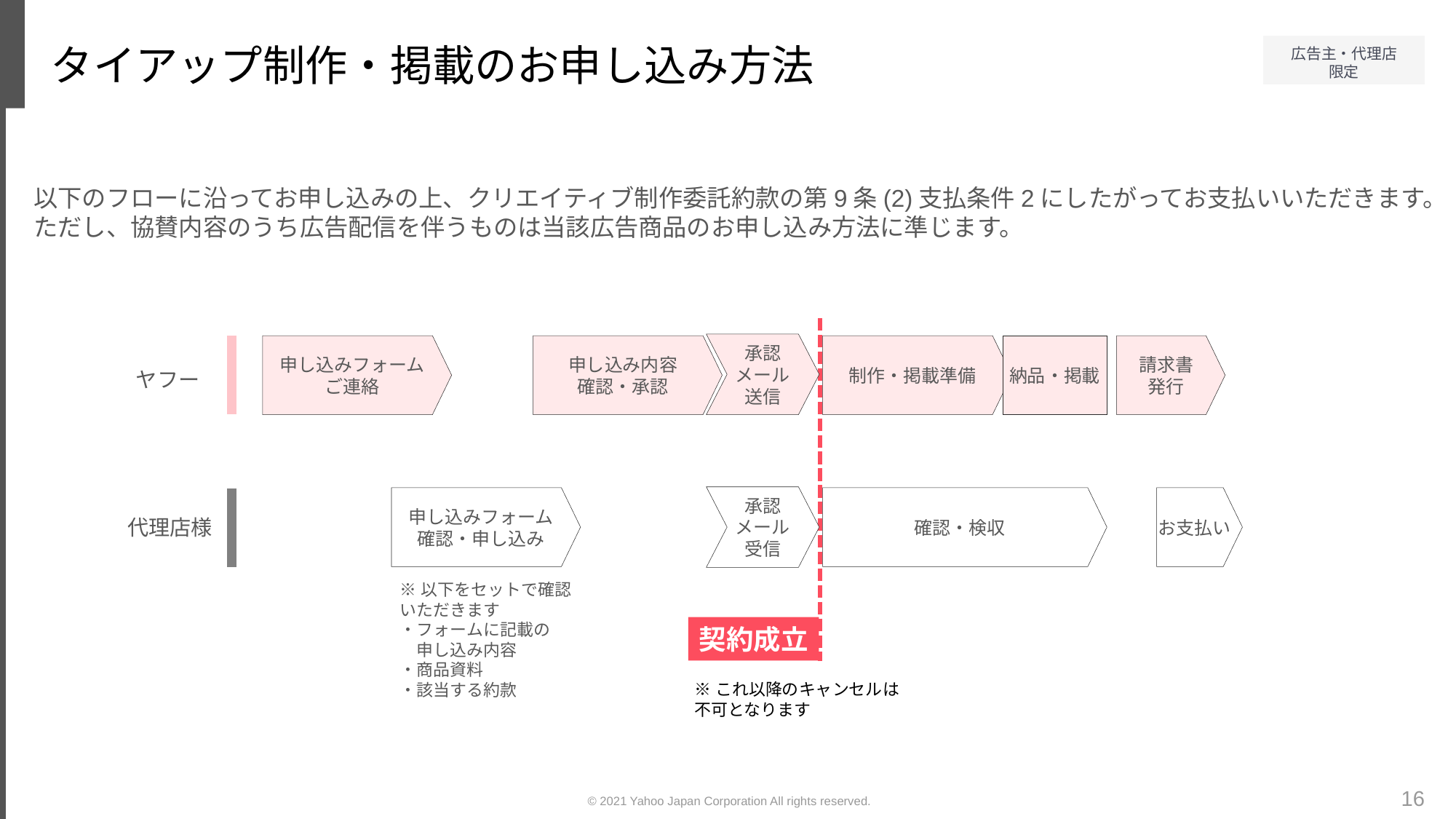

タイアップ制作・掲載のお申し込み方法
以下のフローに沿ってお申し込みの上、クリエイティブ制作委託約款の第9条(2)支払条件2にしたがってお支払いいただきます。
ただし、協賛内容のうち広告配信を伴うものは当該広告商品のお申し込み方法に準じます。
承認メール
送信
申し込みフォーム
ご連絡
申し込み内容
確認・承認
制作・掲載準備
納品・掲載
請求書
発行
ヤフー
承認メール
受信
申し込みフォーム
確認・申し込み
確認・検収
お支払い
代理店様
※以下をセットで確認
いただきます
・フォームに記載の
　申し込み内容
・商品資料
・該当する約款
契約成立
※これ以降のキャンセルは
不可となります
16